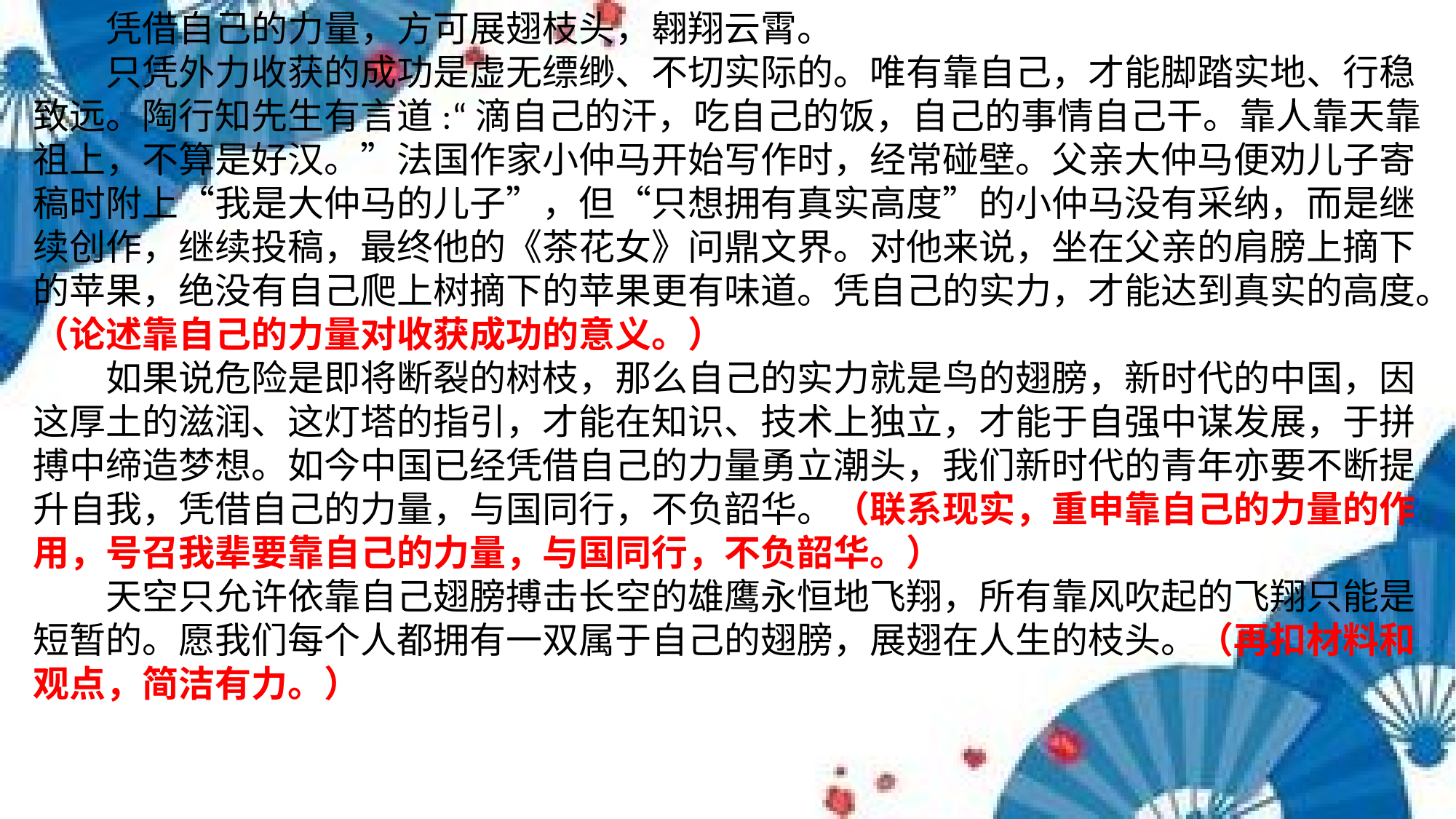

凭借自己的力量，方可展翅枝头，翱翔云霄。
　　只凭外力收获的成功是虚无缥缈、不切实际的。唯有靠自己，才能脚踏实地、行稳致远。陶行知先生有言道:“滴自己的汗，吃自己的饭，自己的事情自己干。靠人靠天靠祖上，不算是好汉。”法国作家小仲马开始写作时，经常碰壁。父亲大仲马便劝儿子寄稿时附上“我是大仲马的儿子”，但“只想拥有真实高度”的小仲马没有采纳，而是继续创作，继续投稿，最终他的《茶花女》问鼎文界。对他来说，坐在父亲的肩膀上摘下的苹果，绝没有自己爬上树摘下的苹果更有味道。凭自己的实力，才能达到真实的高度。（论述靠自己的力量对收获成功的意义。）
　　如果说危险是即将断裂的树枝，那么自己的实力就是鸟的翅膀，新时代的中国，因这厚土的滋润、这灯塔的指引，才能在知识、技术上独立，才能于自强中谋发展，于拼搏中缔造梦想。如今中国已经凭借自己的力量勇立潮头，我们新时代的青年亦要不断提升自我，凭借自己的力量，与国同行，不负韶华。（联系现实，重申靠自己的力量的作用，号召我辈要靠自己的力量，与国同行，不负韶华。）
　　天空只允许依靠自己翅膀搏击长空的雄鹰永恒地飞翔，所有靠风吹起的飞翔只能是短暂的。愿我们每个人都拥有一双属于自己的翅膀，展翅在人生的枝头。（再扣材料和观点，简洁有力。）